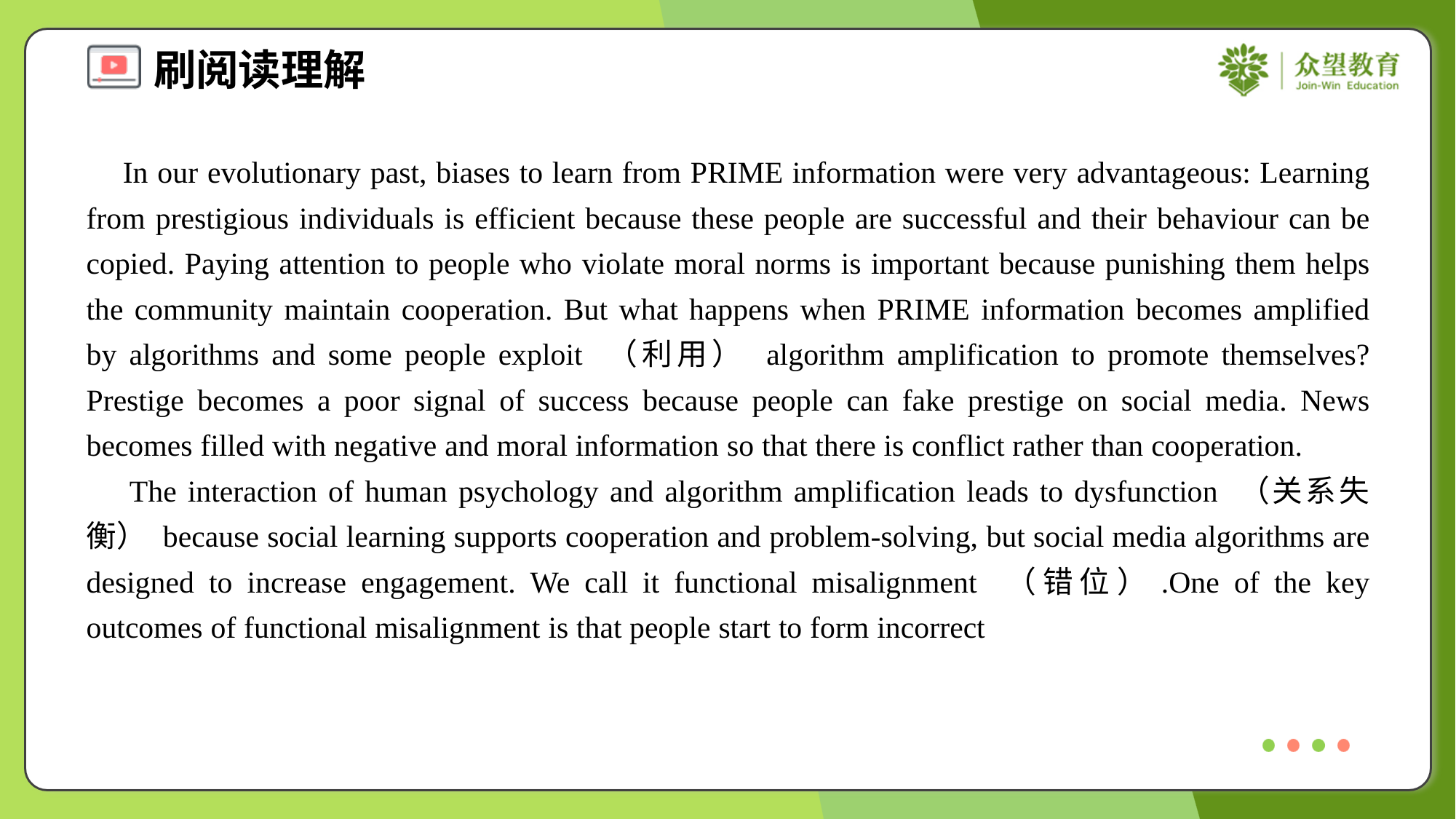

In our evolutionary past, biases to learn from PRIME information were very advantageous: Learning from prestigious individuals is efficient because these people are successful and their behaviour can be copied. Paying attention to people who violate moral norms is important because punishing them helps the community maintain cooperation. But what happens when PRIME information becomes amplified by algorithms and some people exploit （利用） algorithm amplification to promote themselves? Prestige becomes a poor signal of success because people can fake prestige on social media. News becomes filled with negative and moral information so that there is conflict rather than cooperation.
    The interaction of human psychology and algorithm amplification leads to dysfunction （关系失衡） because social learning supports cooperation and problem-solving, but social media algorithms are designed to increase engagement. We call it functional misalignment （错位）.One of the key outcomes of functional misalignment is that people start to form incorrect